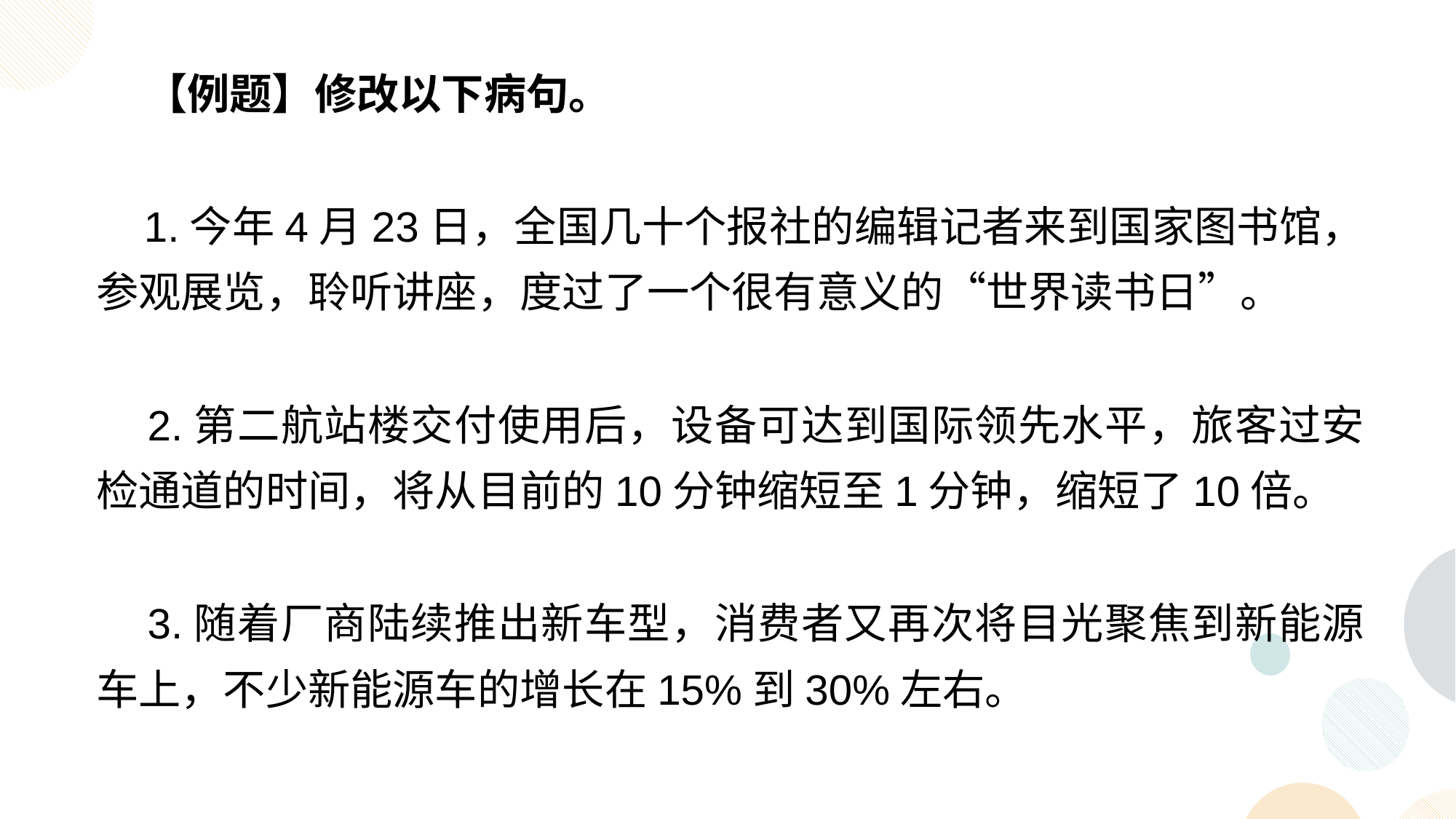

【例题】修改以下病句。

    1.今年4月23日，全国几十个报社的编辑记者来到国家图书馆，参观展览，聆听讲座，度过了一个很有意义的“世界读书日”。

    2.第二航站楼交付使用后，设备可达到国际领先水平，旅客过安检通道的时间，将从目前的10分钟缩短至1分钟，缩短了10倍。

    3.随着厂商陆续推出新车型，消费者又再次将目光聚焦到新能源车上，不少新能源车的增长在15%到30%左右。